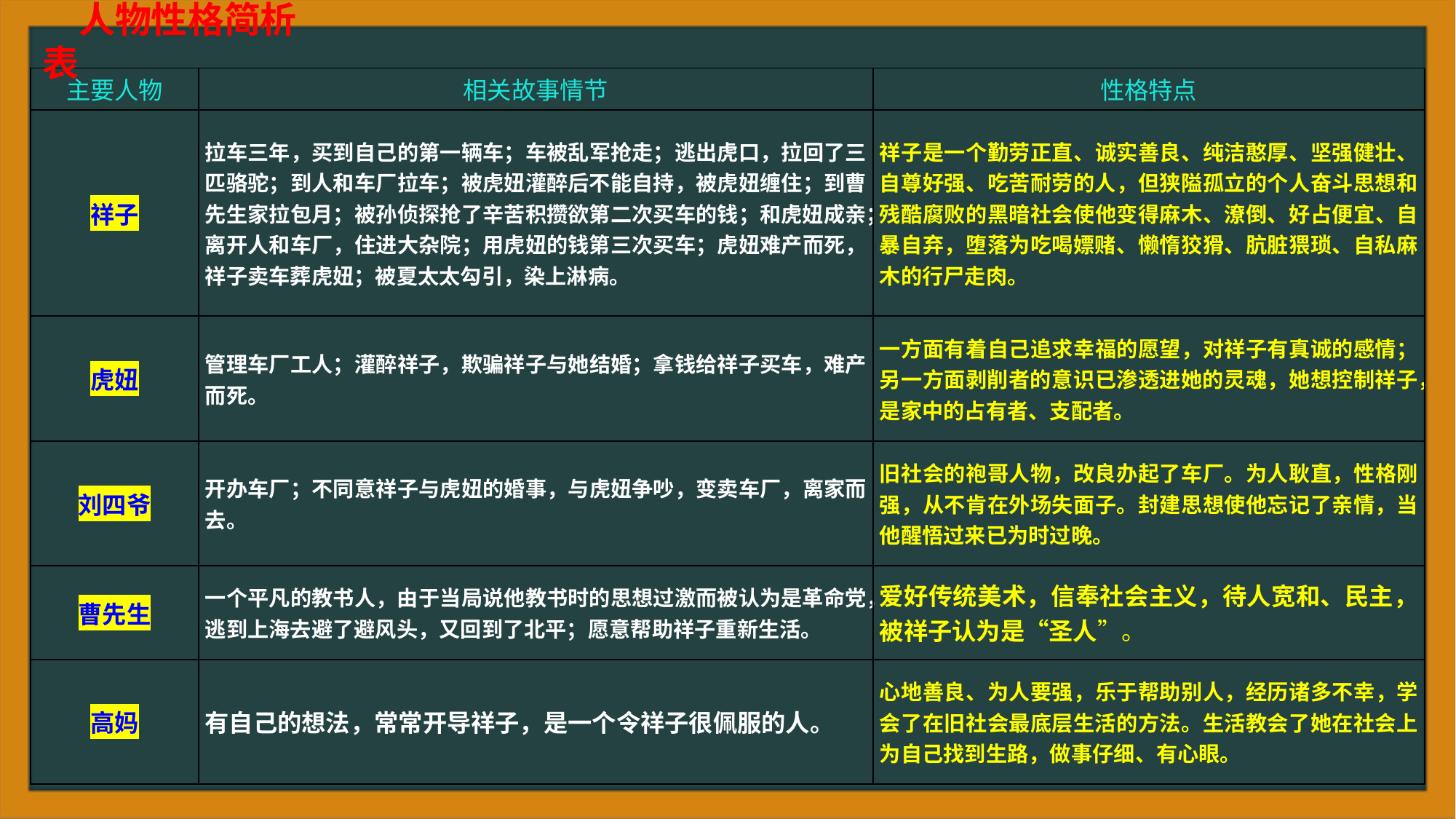

人物性格简析表
| 主要人物 | 相关故事情节 | 性格特点 |
| --- | --- | --- |
| 祥子 | 拉车三年，买到自己的第一辆车；车被乱军抢走；逃出虎口，拉回了三匹骆驼；到人和车厂拉车；被虎妞灌醉后不能自持，被虎妞缠住；到曹先生家拉包月；被孙侦探抢了辛苦积攒欲第二次买车的钱；和虎妞成亲；离开人和车厂，住进大杂院；用虎妞的钱第三次买车；虎妞难产而死，祥子卖车葬虎妞；被夏太太勾引，染上淋病。 | 祥子是一个勤劳正直、诚实善良、纯洁憨厚、坚强健壮、自尊好强、吃苦耐劳的人，但狭隘孤立的个人奋斗思想和残酷腐败的黑暗社会使他变得麻木、潦倒、好占便宜、自暴自弃，堕落为吃喝嫖赌、懒惰狡猾、肮脏猥琐、自私麻木的行尸走肉。 |
| 虎妞 | 管理车厂工人；灌醉祥子，欺骗祥子与她结婚；拿钱给祥子买车，难产而死。 | 一方面有着自己追求幸福的愿望，对祥子有真诚的感情；另一方面剥削者的意识已渗透进她的灵魂，她想控制祥子，是家中的占有者、支配者。 |
| 刘四爷 | 开办车厂；不同意祥子与虎妞的婚事，与虎妞争吵，变卖车厂，离家而去。 | 旧社会的袍哥人物，改良办起了车厂。为人耿直，性格刚强，从不肯在外场失面子。封建思想使他忘记了亲情，当他醒悟过来已为时过晚。 |
| 曹先生 | 一个平凡的教书人，由于当局说他教书时的思想过激而被认为是革命党，逃到上海去避了避风头，又回到了北平；愿意帮助祥子重新生活。 | 爱好传统美术，信奉社会主义，待人宽和、民主，被祥子认为是“圣人”。 |
| 高妈 | 有自己的想法，常常开导祥子，是一个令祥子很佩服的人。 | 心地善良、为人要强，乐于帮助别人，经历诸多不幸，学会了在旧社会最底层生活的方法。生活教会了她在社会上为自己找到生路，做事仔细、有心眼。 |